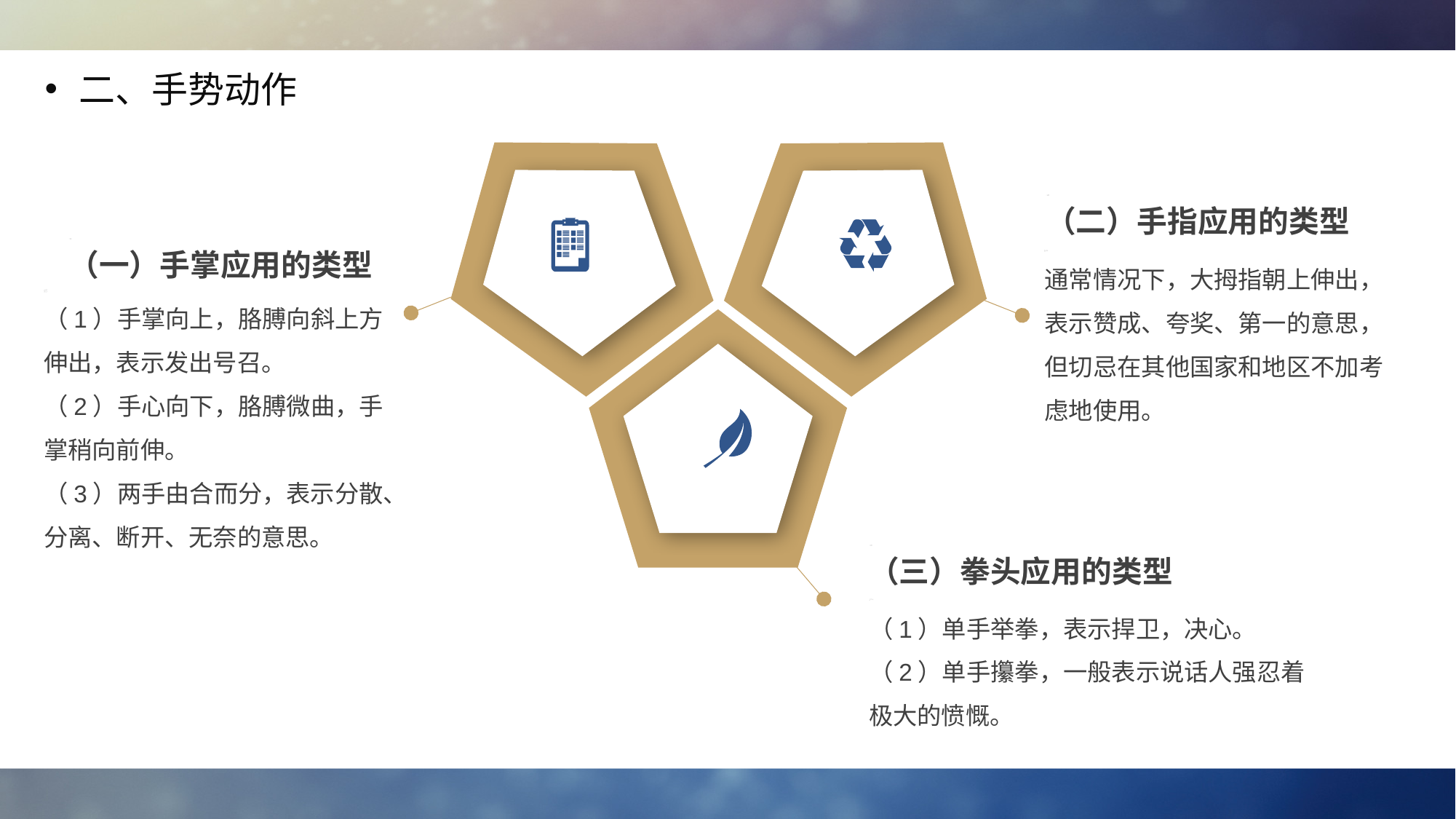

二、手势动作

（二）手指应用的类型

（一）手掌应用的类型
通常情况下，大拇指朝上伸出，表示赞成、夸奖、第一的意思，但切忌在其他国家和地区不加考虑地使用。
（1）手掌向上，胳膊向斜上方伸出，表示发出号召。
（2）手心向下，胳膊微曲，手掌稍向前伸。
（3）两手由合而分，表示分散、分离、断开、无奈的意思。

（三）拳头应用的类型
（1）单手举拳，表示捍卫，决心。
（2）单手攥拳，一般表示说话人强忍着极大的愤慨。